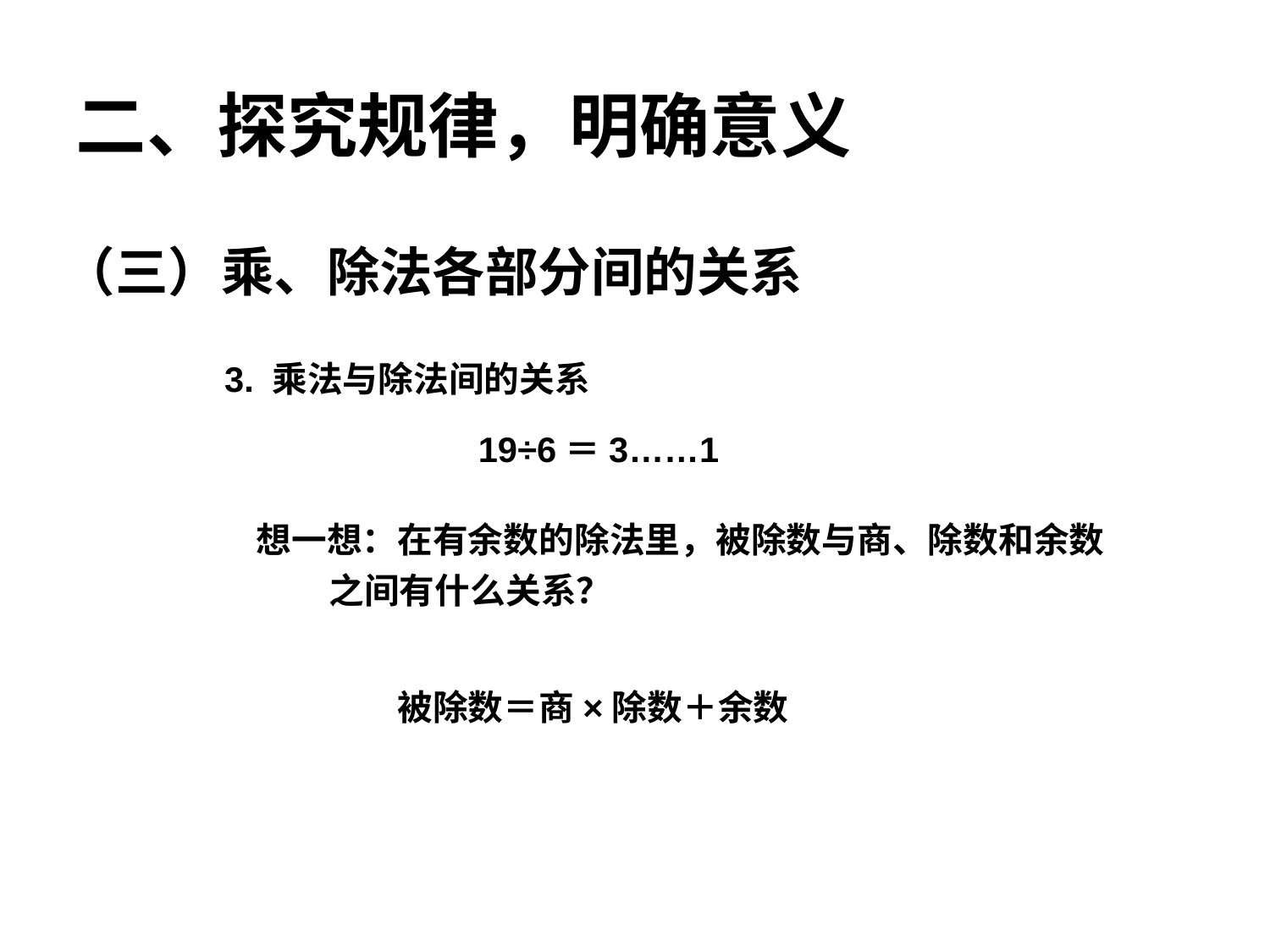

二、探究规律，明确意义
（三）乘、除法各部分间的关系
3. 乘法与除法间的关系
19÷6＝3……1
想一想：在有余数的除法里，被除数与商、除数和余数
        之间有什么关系？
被除数＝商×除数＋余数